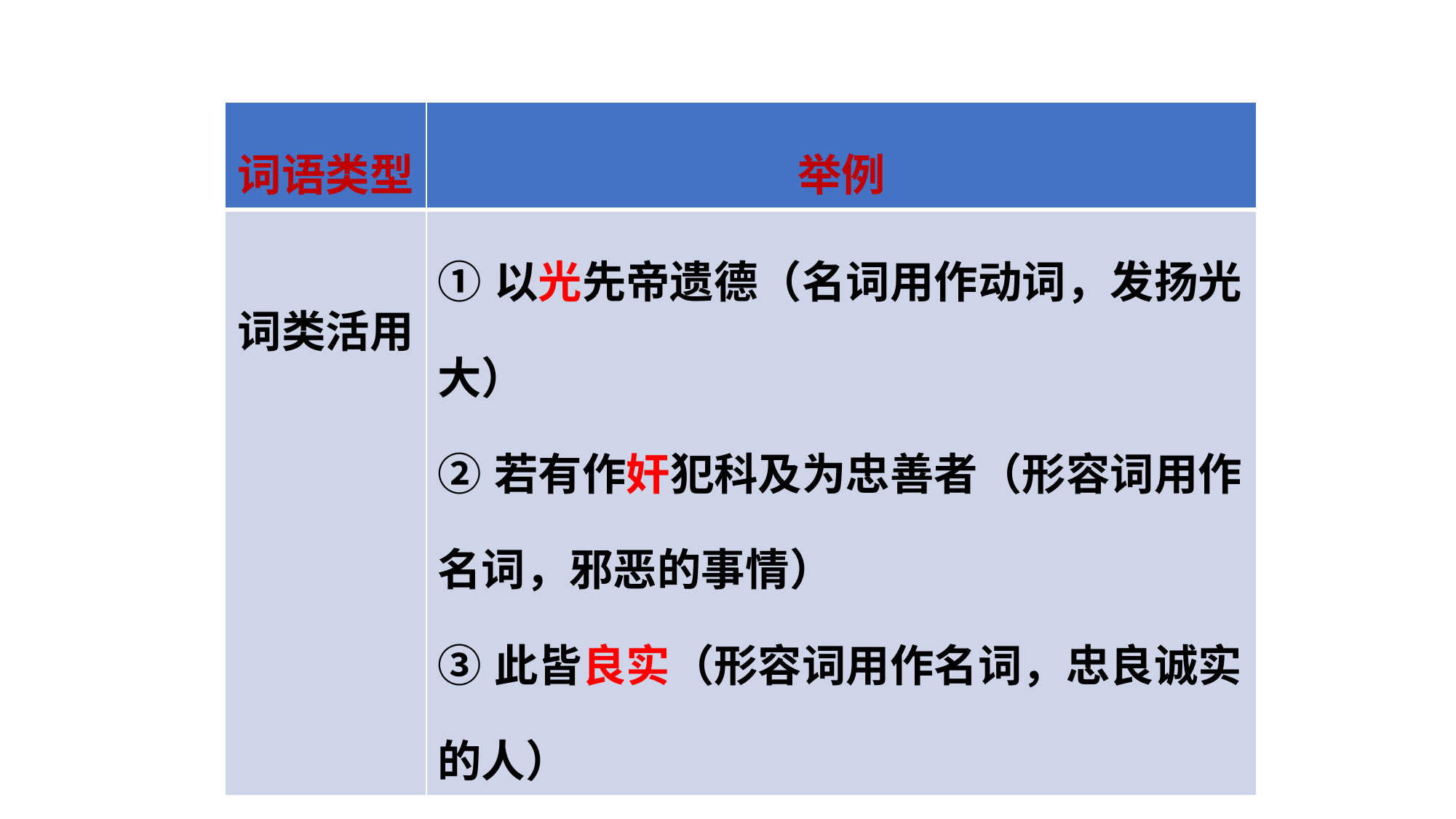

| 词语类型 | 举例 |
| --- | --- |
| 词类活用 | ①以光先帝遗德（名词用作动词，发扬光大） ②若有作奸犯科及为忠善者（形容词用作名词，邪恶的事情） ③此皆良实（形容词用作名词，忠良诚实的人） |